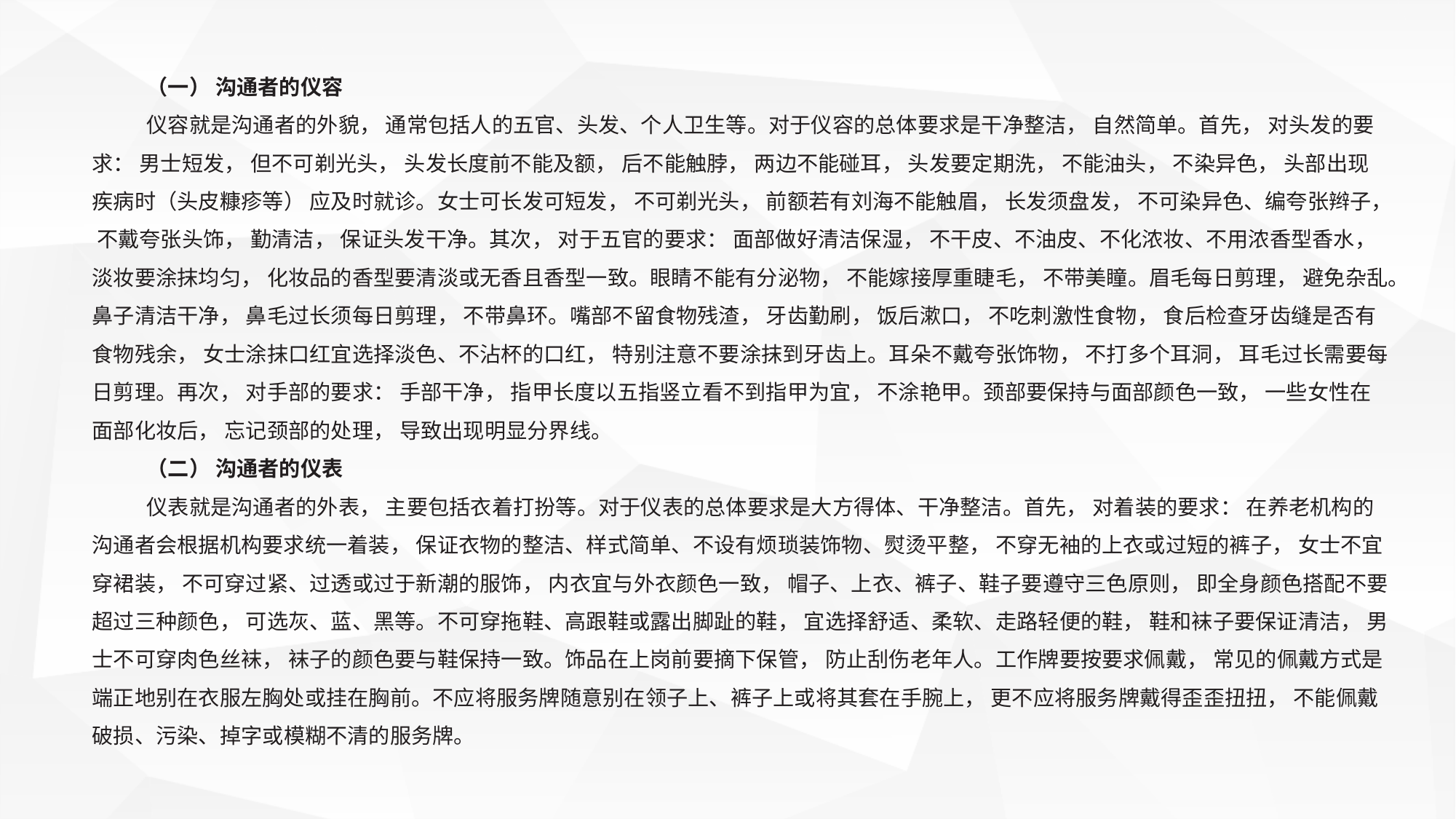

（一） 沟通者的仪容
仪容就是沟通者的外貌， 通常包括人的五官、头发、个人卫生等。对于仪容的总体要求是干净整洁， 自然简单。首先， 对头发的要求： 男士短发， 但不可剃光头， 头发长度前不能及额， 后不能触脖， 两边不能碰耳， 头发要定期洗， 不能油头， 不染异色， 头部出现疾病时（头皮糠疹等） 应及时就诊。女士可长发可短发， 不可剃光头， 前额若有刘海不能触眉， 长发须盘发， 不可染异色、编夸张辫子， 不戴夸张头饰， 勤清洁， 保证头发干净。其次， 对于五官的要求： 面部做好清洁保湿， 不干皮、不油皮、不化浓妆、不用浓香型香水， 淡妆要涂抹均匀， 化妆品的香型要清淡或无香且香型一致。眼睛不能有分泌物， 不能嫁接厚重睫毛， 不带美瞳。眉毛每日剪理， 避免杂乱。鼻子清洁干净， 鼻毛过长须每日剪理， 不带鼻环。嘴部不留食物残渣， 牙齿勤刷， 饭后漱口， 不吃刺激性食物， 食后检查牙齿缝是否有食物残余， 女士涂抹口红宜选择淡色、不沾杯的口红， 特别注意不要涂抹到牙齿上。耳朵不戴夸张饰物， 不打多个耳洞， 耳毛过长需要每日剪理。再次， 对手部的要求： 手部干净， 指甲长度以五指竖立看不到指甲为宜， 不涂艳甲。颈部要保持与面部颜色一致， 一些女性在面部化妆后， 忘记颈部的处理， 导致出现明显分界线。
（二） 沟通者的仪表
仪表就是沟通者的外表， 主要包括衣着打扮等。对于仪表的总体要求是大方得体、干净整洁。首先， 对着装的要求： 在养老机构的沟通者会根据机构要求统一着装， 保证衣物的整洁、样式简单、不设有烦琐装饰物、熨烫平整， 不穿无袖的上衣或过短的裤子， 女士不宜穿裙装， 不可穿过紧、过透或过于新潮的服饰， 内衣宜与外衣颜色一致， 帽子、上衣、裤子、鞋子要遵守三色原则， 即全身颜色搭配不要超过三种颜色， 可选灰、蓝、黑等。不可穿拖鞋、高跟鞋或露出脚趾的鞋， 宜选择舒适、柔软、走路轻便的鞋， 鞋和袜子要保证清洁， 男士不可穿肉色丝袜， 袜子的颜色要与鞋保持一致。饰品在上岗前要摘下保管， 防止刮伤老年人。工作牌要按要求佩戴， 常见的佩戴方式是端正地别在衣服左胸处或挂在胸前。不应将服务牌随意别在领子上、裤子上或将其套在手腕上， 更不应将服务牌戴得歪歪扭扭， 不能佩戴破损、污染、掉字或模糊不清的服务牌。